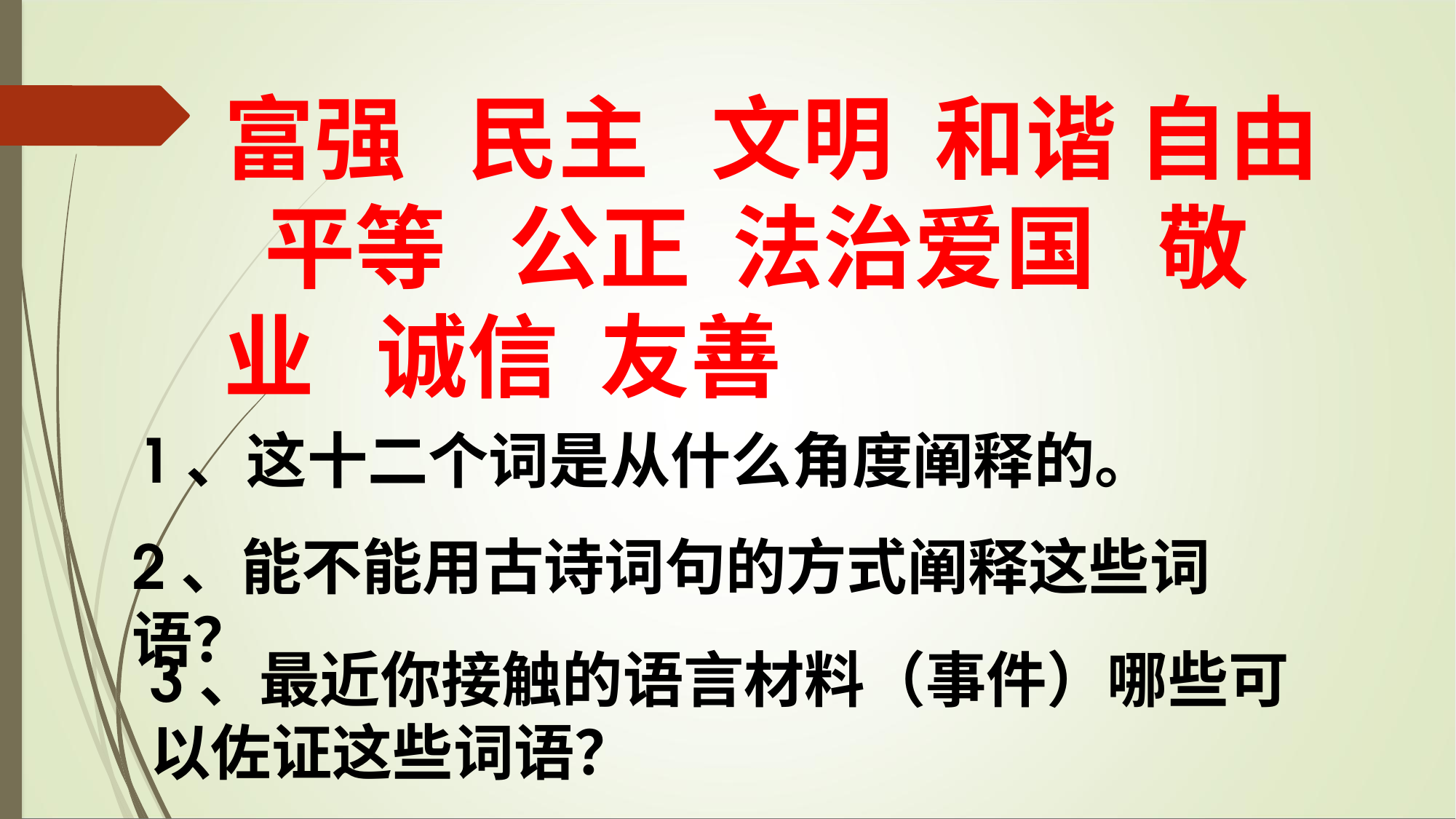

富强   民主   文明  和谐 自由   平等   公正  法治爱国   敬业   诚信  友善
1、这十二个词是从什么角度阐释的。
2、能不能用古诗词句的方式阐释这些词语？
3、最近你接触的语言材料（事件）哪些可以佐证这些词语？